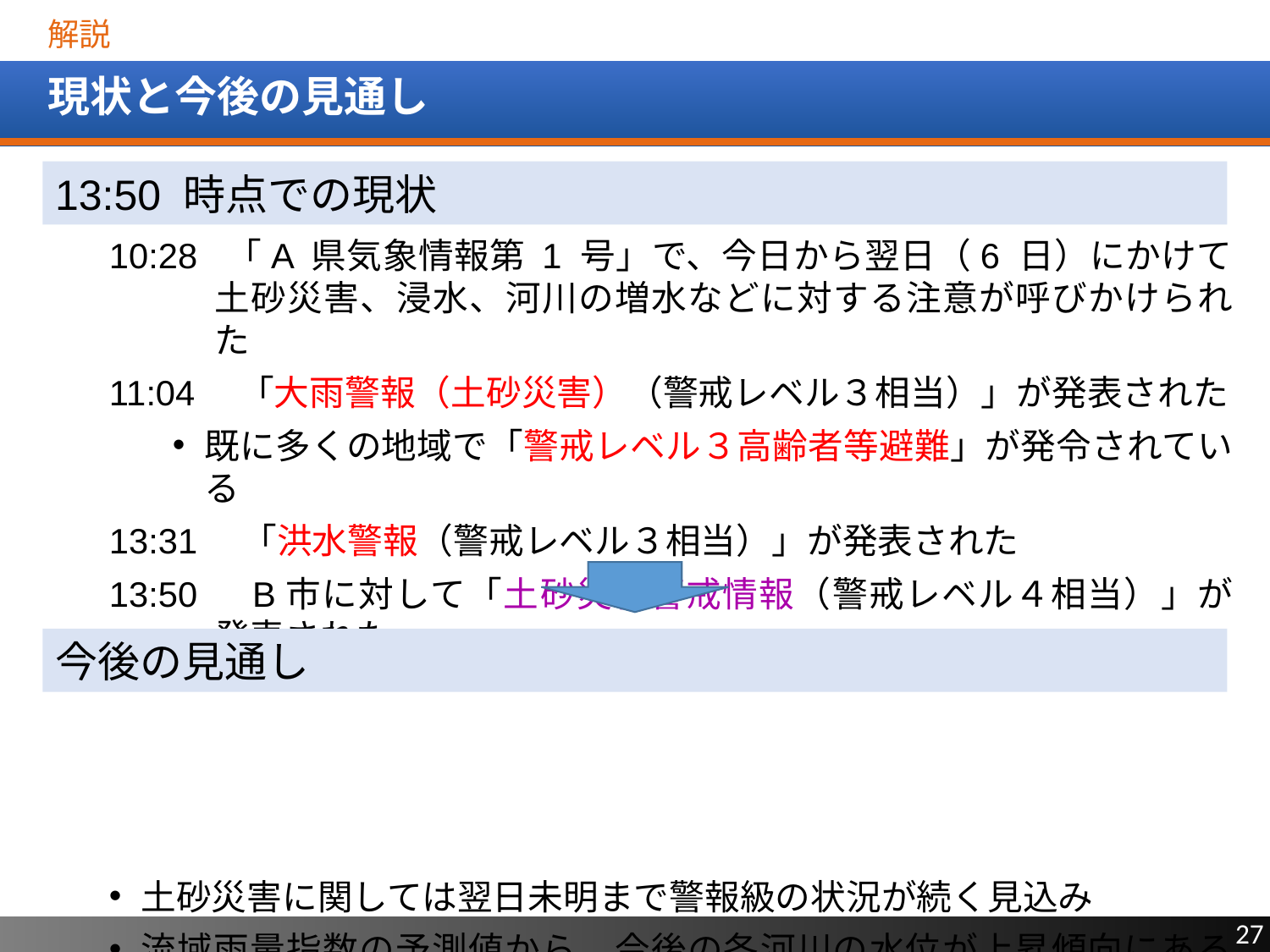

解説
# 現状と今後の見通し
13:50 時点での現状
10:28  「A 県気象情報第 1 号」で、今日から翌日（6 日）にかけて土砂災害、浸水、河川の増水などに対する注意が呼びかけられた
11:04　「大雨警報（土砂災害）（警戒レベル３相当）」が発表された
既に多くの地域で「警戒レベル３高齢者等避難」が発令されている
13:31　「洪水警報（警戒レベル３相当）」が発表された
13:50　B市に対して「土砂災害警戒情報（警戒レベル４相当）」が発表された

土砂災害に関しては翌日未明まで警報級の状況が続く見込み
流域雨量指数の予測値から、今後の各河川の水位が上昇傾向にあることがわかる

今後の見通し
27